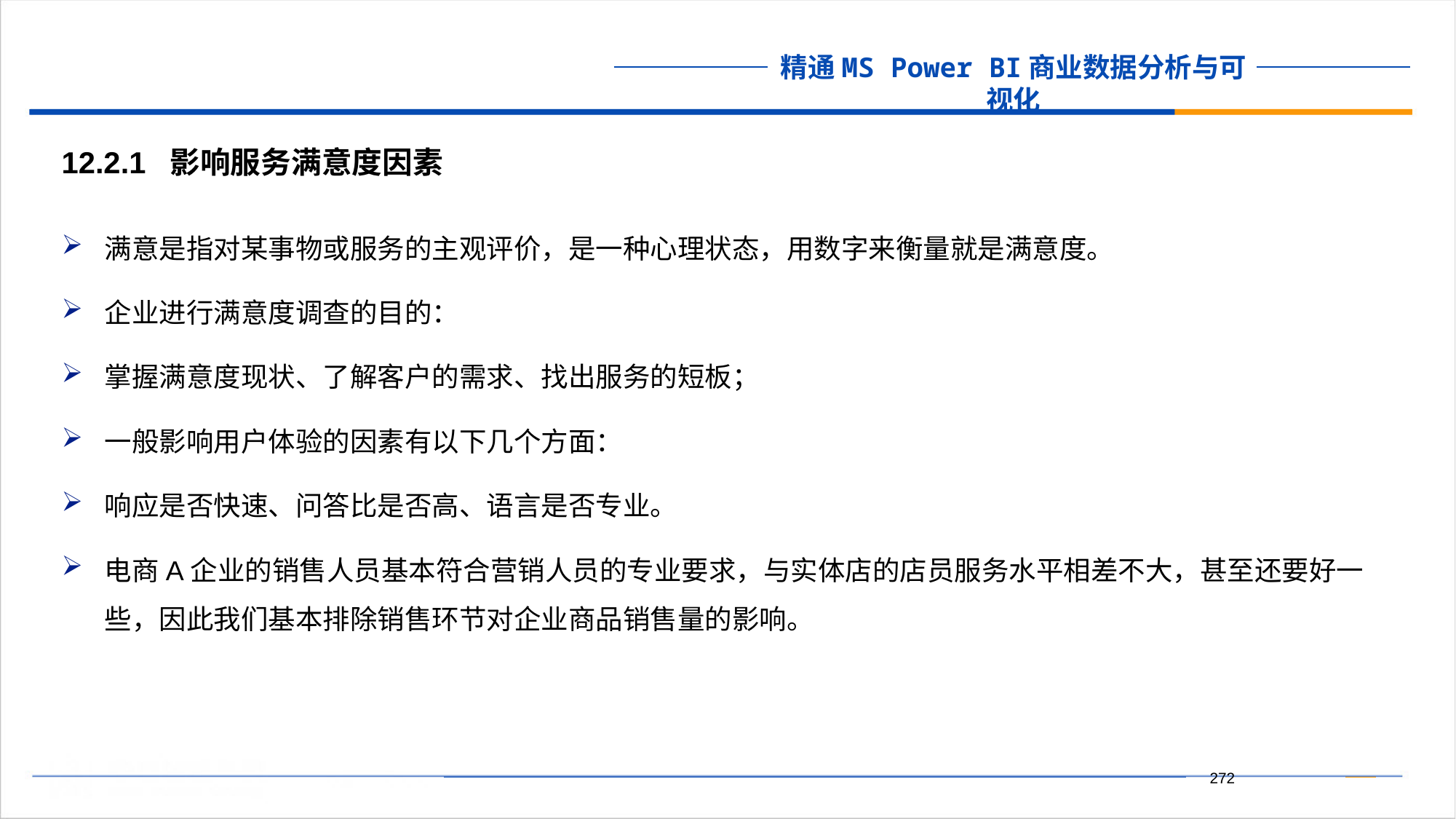

12.2.1  影响服务满意度因素
满意是指对某事物或服务的主观评价，是一种心理状态，用数字来衡量就是满意度。
企业进行满意度调查的目的：
掌握满意度现状、了解客户的需求、找出服务的短板；
一般影响用户体验的因素有以下几个方面：
响应是否快速、问答比是否高、语言是否专业。
电商A企业的销售人员基本符合营销人员的专业要求，与实体店的店员服务水平相差不大，甚至还要好一些，因此我们基本排除销售环节对企业商品销售量的影响。